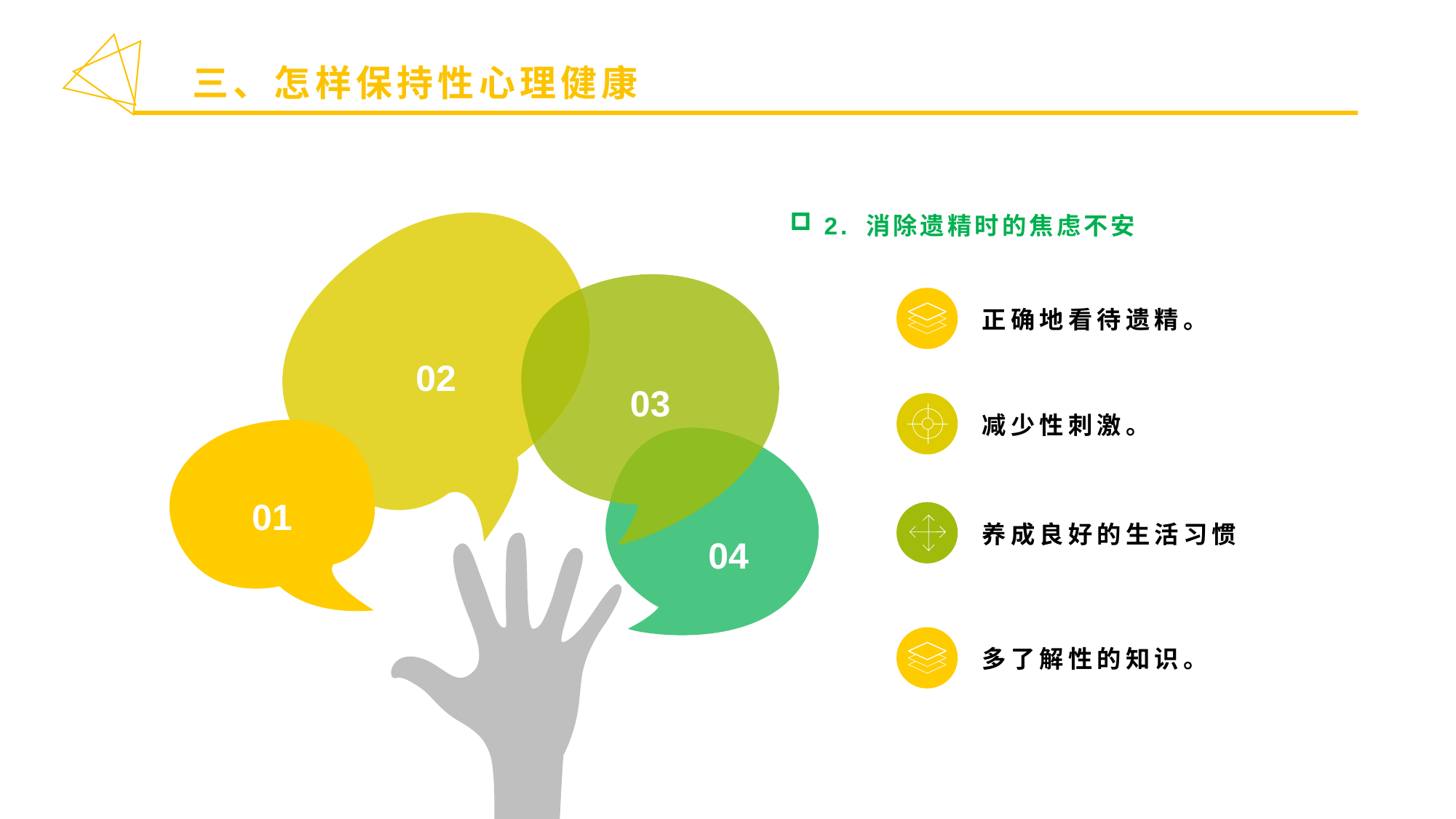

三、怎样保持性心理健康
2. 消除遗精时的焦虑不安

正确地看待遗精。
02
03

减少性刺激。

01

04
养成良好的生活习惯

多了解性的知识。